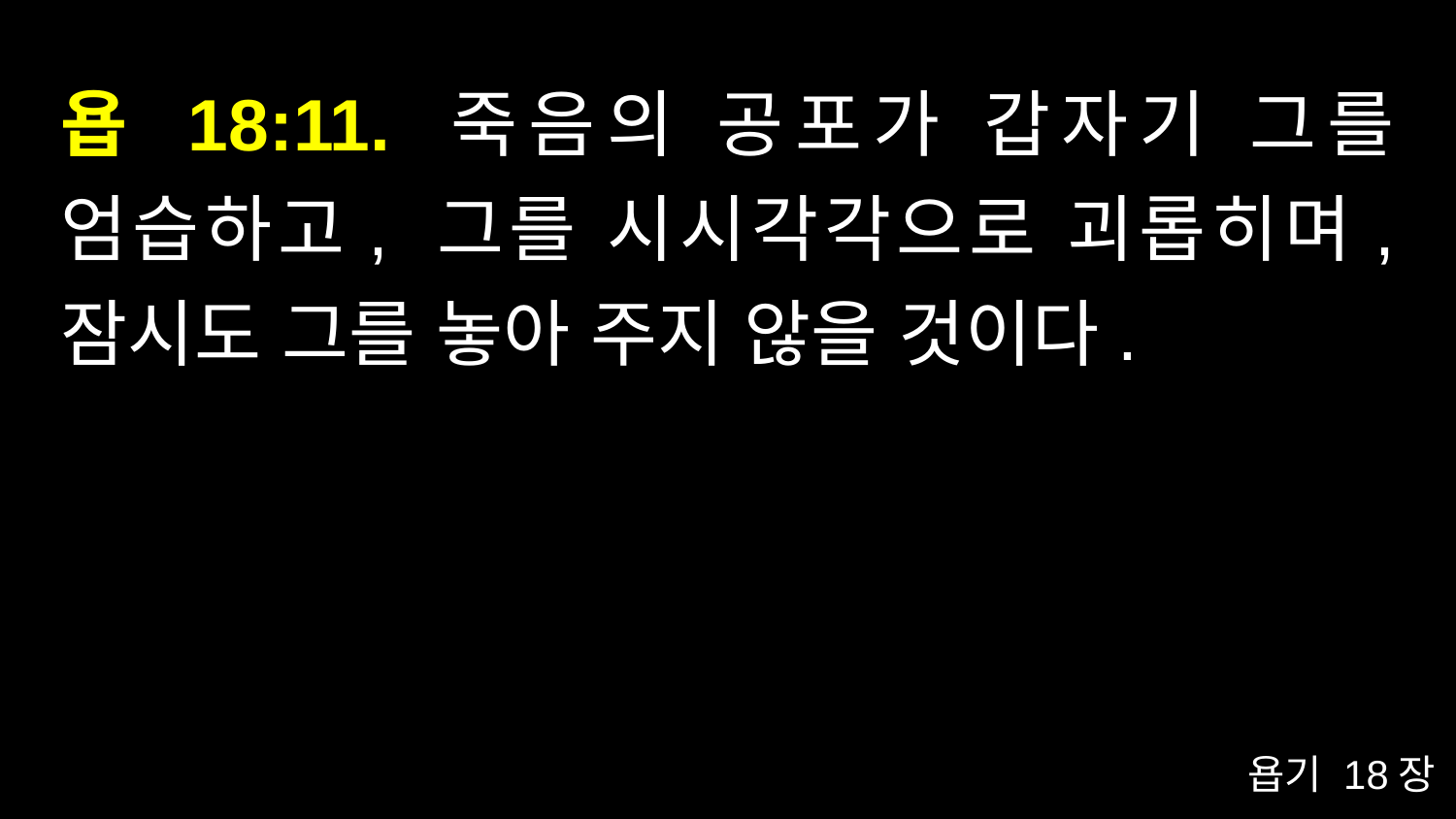

# 욥 18:11. 죽음의 공포가 갑자기 그를 엄습하고, 그를 시시각각으로 괴롭히며, 잠시도 그를 놓아 주지 않을 것이다.
욥기 18장